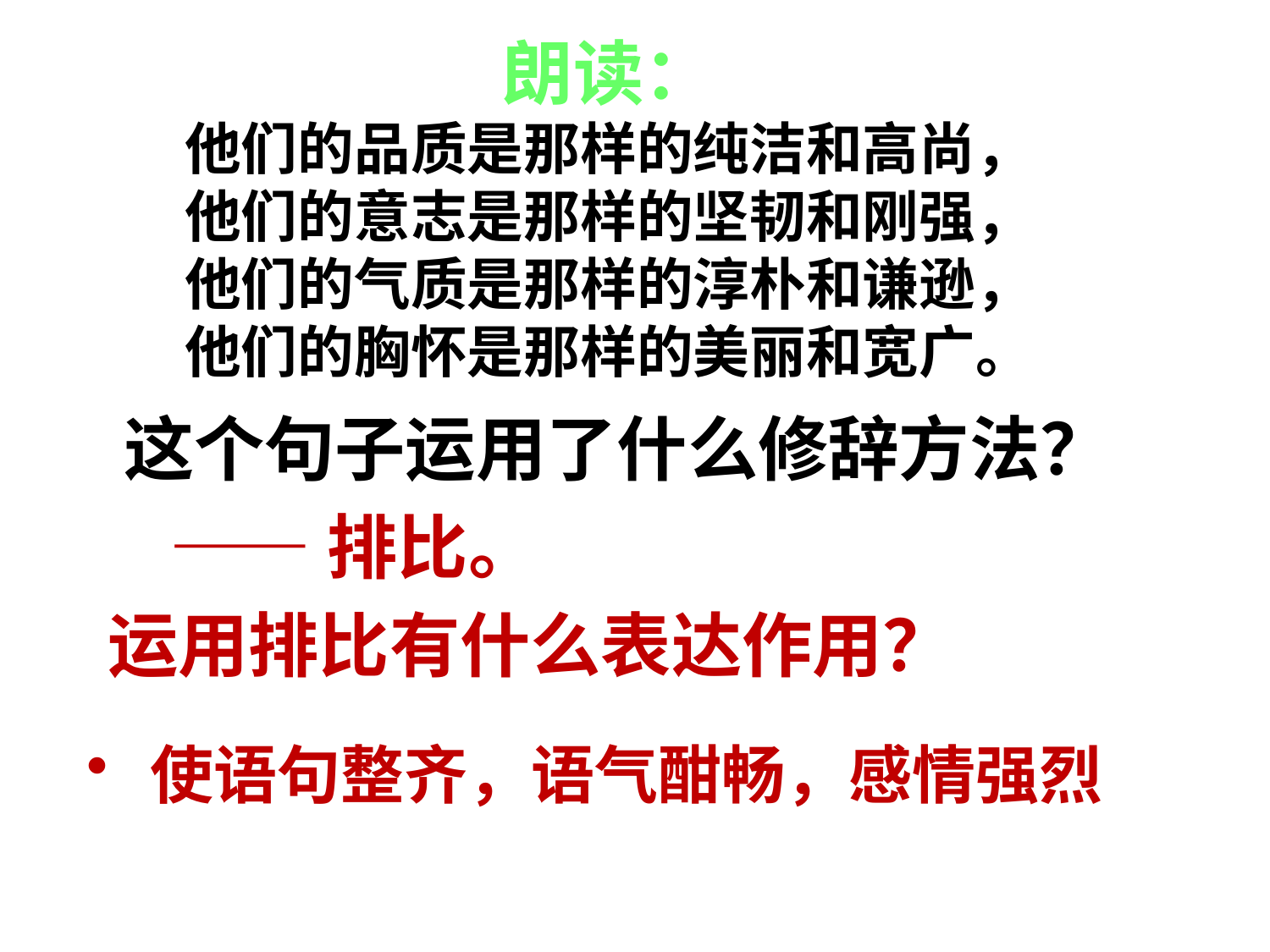

朗读：
他们的品质是那样的纯洁和高尚，
他们的意志是那样的坚韧和刚强，
他们的气质是那样的淳朴和谦逊，
他们的胸怀是那样的美丽和宽广。

这个句子运用了什么修辞方法？
——排比。
运用排比有什么表达作用？
使语句整齐，语气酣畅，感情强烈